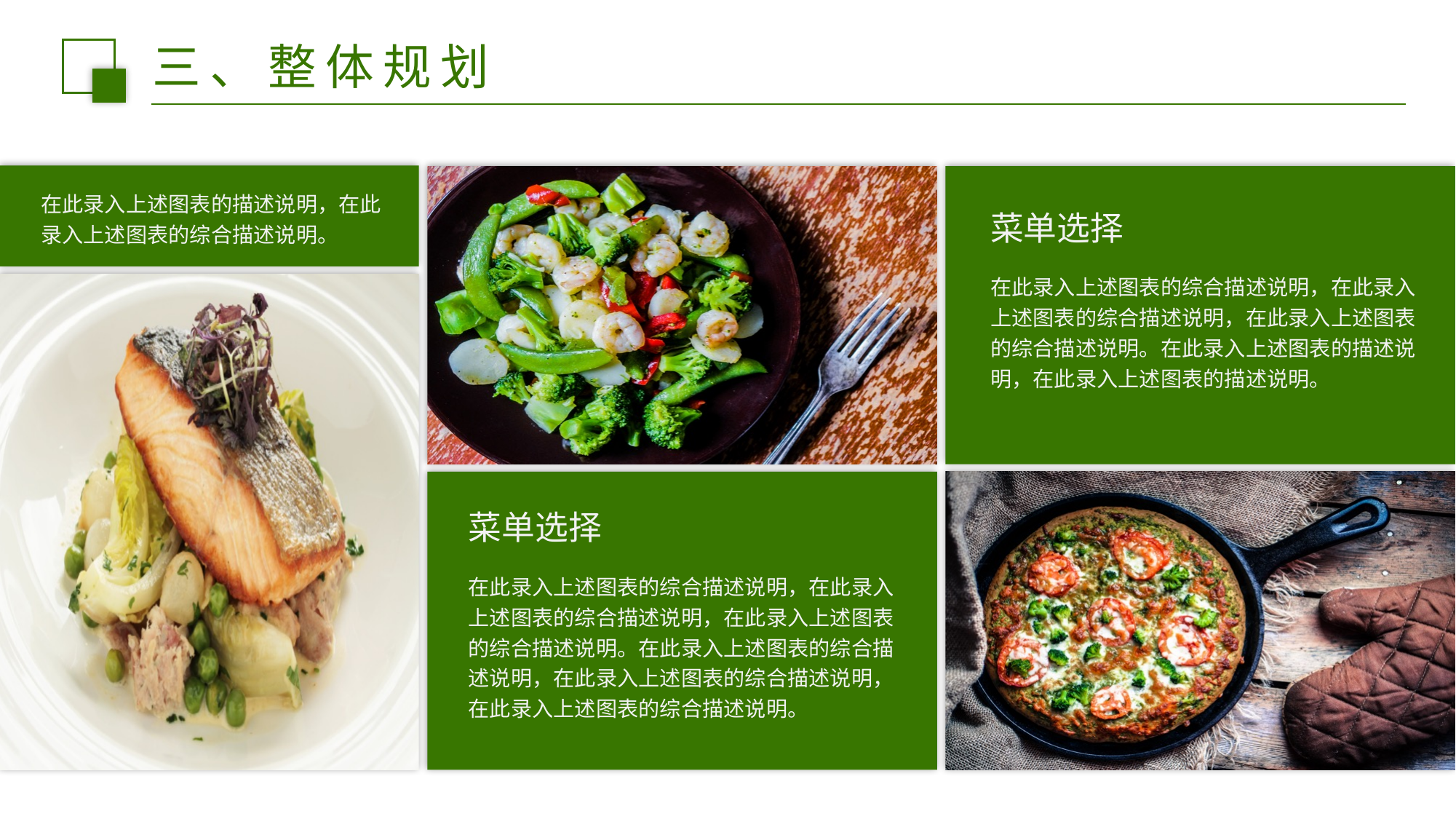

三、整体规划

在此录入上述图表的描述说明，在此录入上述图表的综合描述说明。
菜单选择
在此录入上述图表的综合描述说明，在此录入上述图表的综合描述说明，在此录入上述图表的综合描述说明。在此录入上述图表的描述说明，在此录入上述图表的描述说明。

菜单选择
在此录入上述图表的综合描述说明，在此录入上述图表的综合描述说明，在此录入上述图表的综合描述说明。在此录入上述图表的综合描述说明，在此录入上述图表的综合描述说明，在此录入上述图表的综合描述说明。